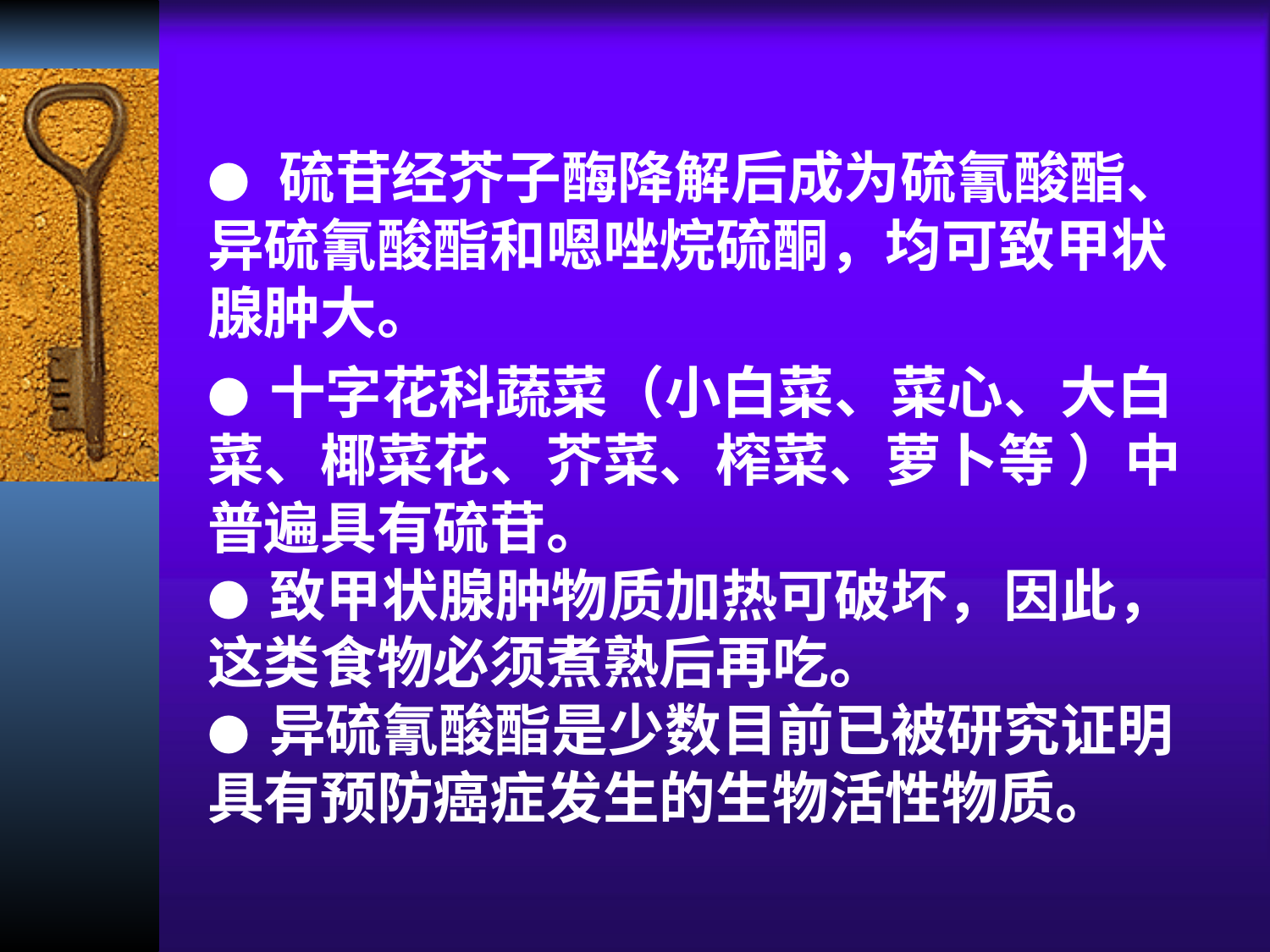

●  硫苷经芥子酶降解后成为硫氰酸酯、异硫氰酸酯和嗯唑烷硫酮，均可致甲状腺肿大。
● 十字花科蔬菜（小白菜、菜心、大白菜、椰菜花、芥菜、榨菜、萝卜等 ）中普遍具有硫苷。
● 致甲状腺肿物质加热可破坏，因此，这类食物必须煮熟后再吃。
● 异硫氰酸酯是少数目前已被研究证明具有预防癌症发生的生物活性物质。